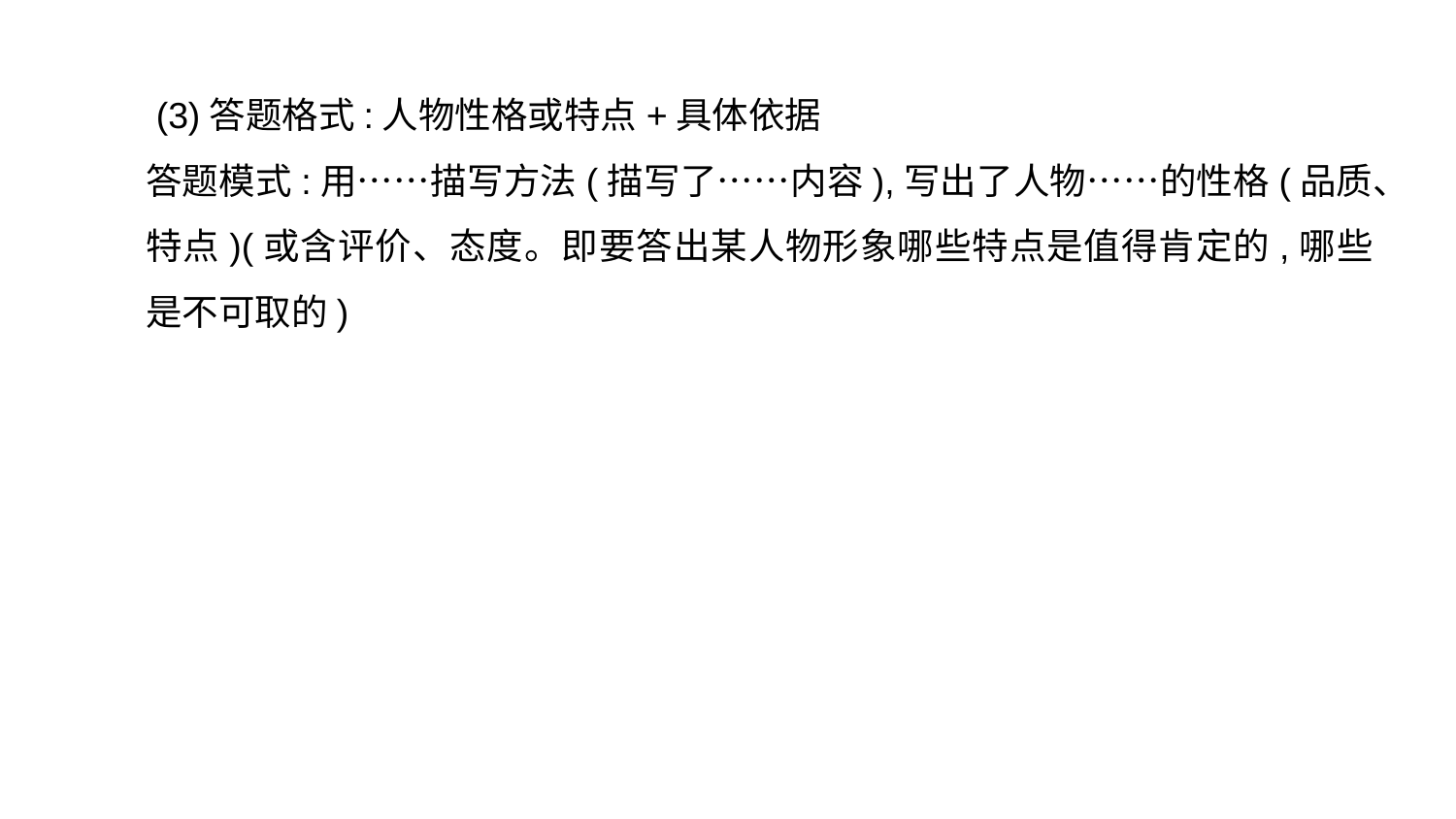

(3)答题格式:人物性格或特点+具体依据
答题模式:用……描写方法(描写了……内容),写出了人物……的性格(品质、特点)(或含评价、态度。即要答出某人物形象哪些特点是值得肯定的,哪些是不可取的)